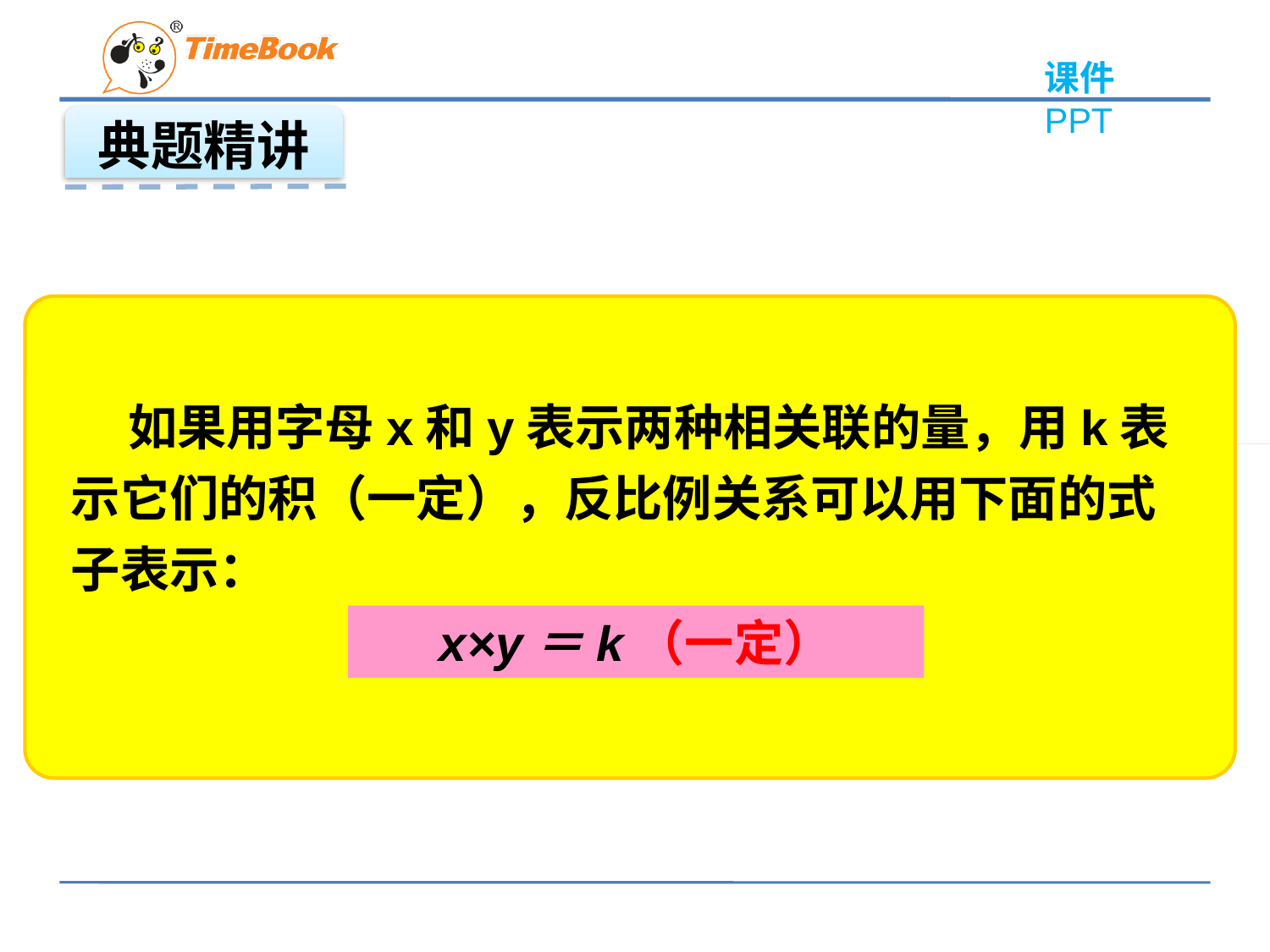

典题精讲

    如果用字母x和y表示两种相关联的量，用k表示它们的积（一定），反比例关系可以用下面的式子表示：

x×y＝k（一定）